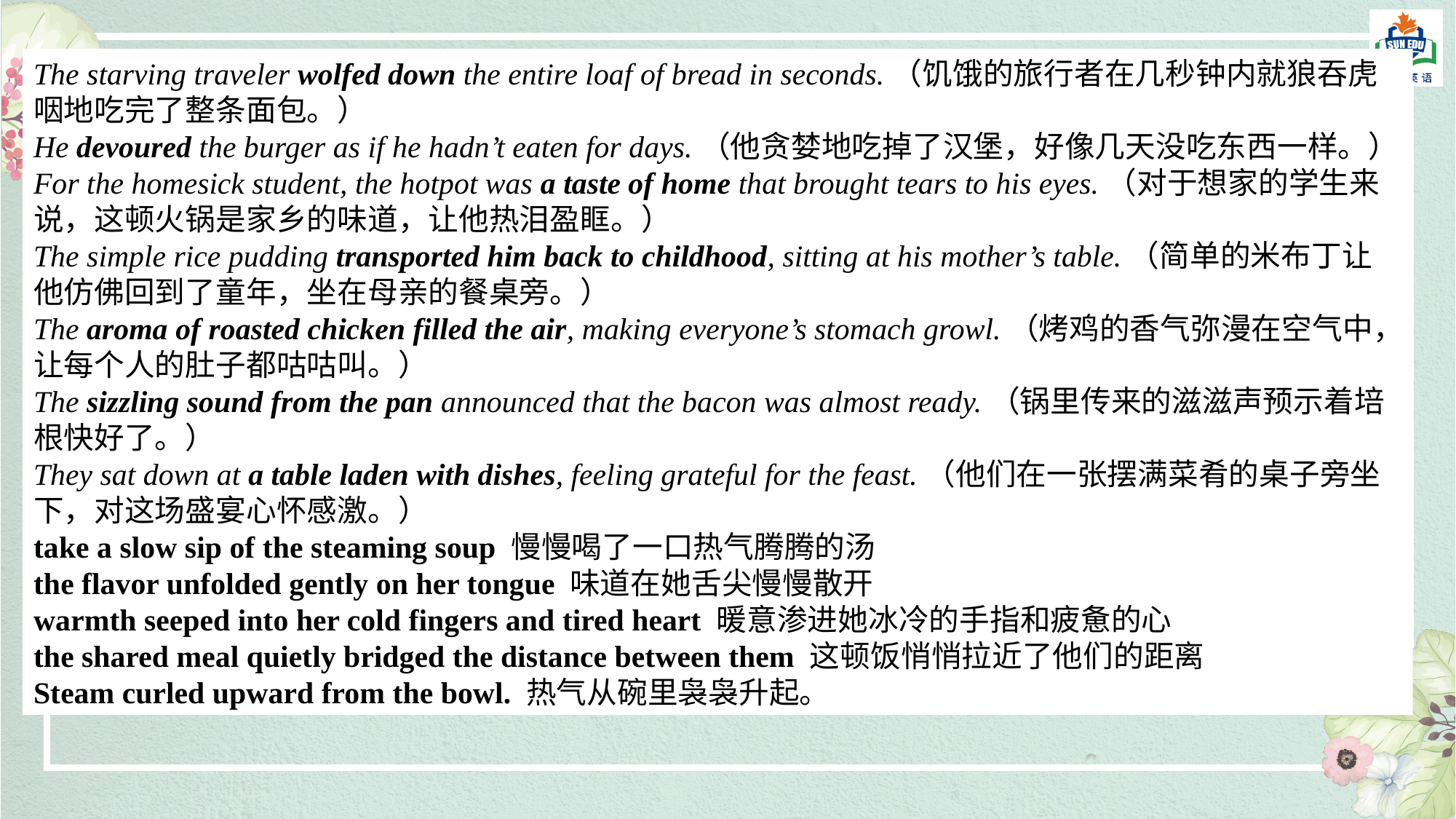

The starving traveler wolfed down the entire loaf of bread in seconds.（饥饿的旅行者在几秒钟内就狼吞虎咽地吃完了整条面包。）
He devoured the burger as if he hadn’t eaten for days.（他贪婪地吃掉了汉堡，好像几天没吃东西一样。）
For the homesick student, the hotpot was a taste of home that brought tears to his eyes.（对于想家的学生来说，这顿火锅是家乡的味道，让他热泪盈眶。）
The simple rice pudding transported him back to childhood, sitting at his mother’s table.（简单的米布丁让他仿佛回到了童年，坐在母亲的餐桌旁。）
The aroma of roasted chicken filled the air, making everyone’s stomach growl.（烤鸡的香气弥漫在空气中，让每个人的肚子都咕咕叫。）
The sizzling sound from the pan announced that the bacon was almost ready.（锅里传来的滋滋声预示着培根快好了。）
They sat down at a table laden with dishes, feeling grateful for the feast.（他们在一张摆满菜肴的桌子旁坐下，对这场盛宴心怀感激。）
take a slow sip of the steaming soup 慢慢喝了一口热气腾腾的汤
the flavor unfolded gently on her tongue 味道在她舌尖慢慢散开
warmth seeped into her cold fingers and tired heart 暖意渗进她冰冷的手指和疲惫的心
the shared meal quietly bridged the distance between them 这顿饭悄悄拉近了他们的距离
Steam curled upward from the bowl. 热气从碗里袅袅升起。